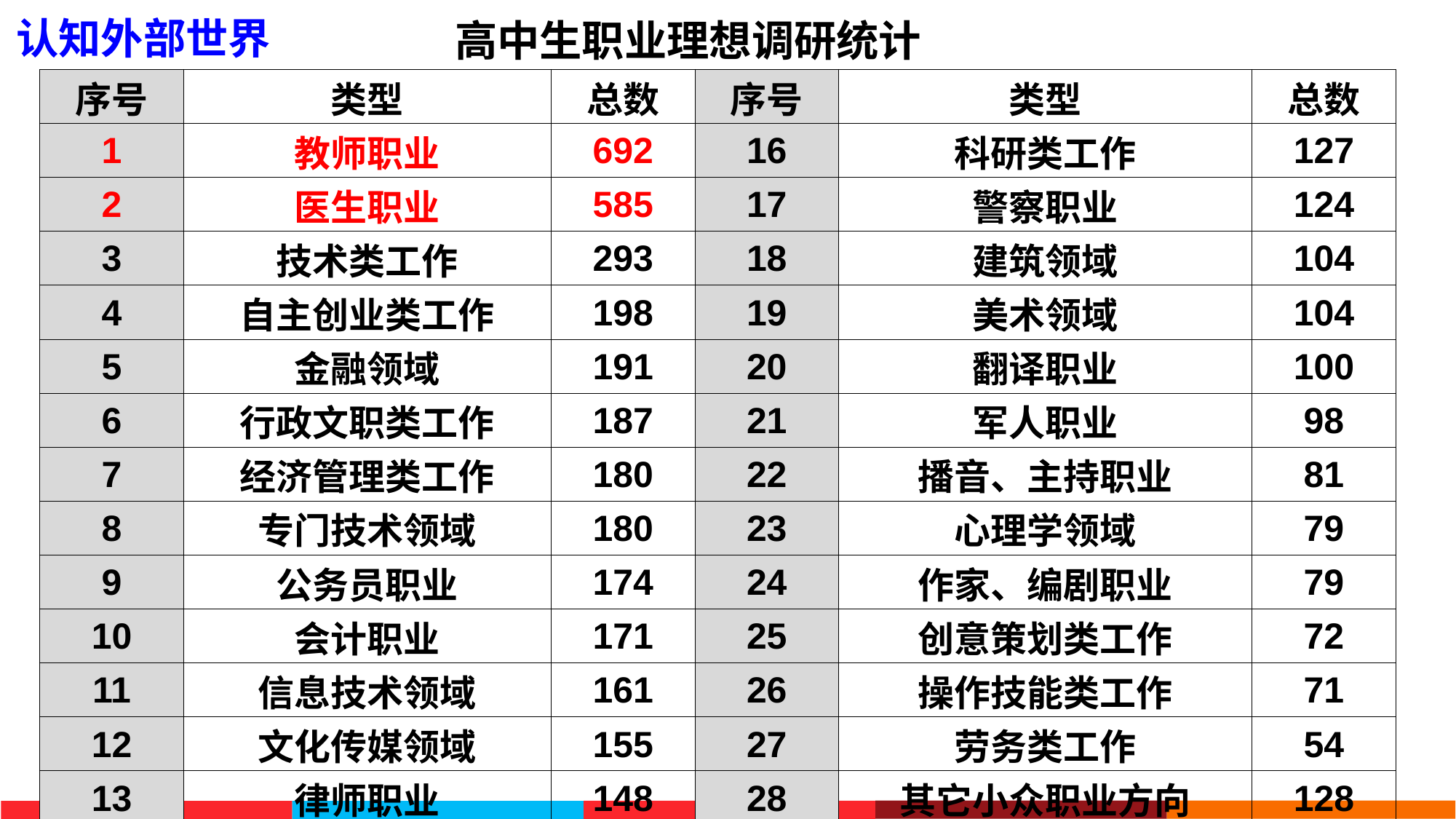

# 高中生职业理想调研统计
认知外部世界
| 序号 | 类型 | 总数 | 序号 | 类型 | 总数 |
| --- | --- | --- | --- | --- | --- |
| 1 | 教师职业 | 692 | 16 | 科研类工作 | 127 |
| 2 | 医生职业 | 585 | 17 | 警察职业 | 124 |
| 3 | 技术类工作 | 293 | 18 | 建筑领域 | 104 |
| 4 | 自主创业类工作 | 198 | 19 | 美术领域 | 104 |
| 5 | 金融领域 | 191 | 20 | 翻译职业 | 100 |
| 6 | 行政文职类工作 | 187 | 21 | 军人职业 | 98 |
| 7 | 经济管理类工作 | 180 | 22 | 播音、主持职业 | 81 |
| 8 | 专门技术领域 | 180 | 23 | 心理学领域 | 79 |
| 9 | 公务员职业 | 174 | 24 | 作家、编剧职业 | 79 |
| 10 | 会计职业 | 171 | 25 | 创意策划类工作 | 72 |
| 11 | 信息技术领域 | 161 | 26 | 操作技能类工作 | 71 |
| 12 | 文化传媒领域 | 155 | 27 | 劳务类工作 | 54 |
| 13 | 律师职业 | 148 | 28 | 其它小众职业方向 | 128 |
| 14 | 商务经贸类工作 | 137 | 29 | 不现实的职业理想 | 66 |
| 15 | 编辑、记者职业 | 135 |  |  |  |